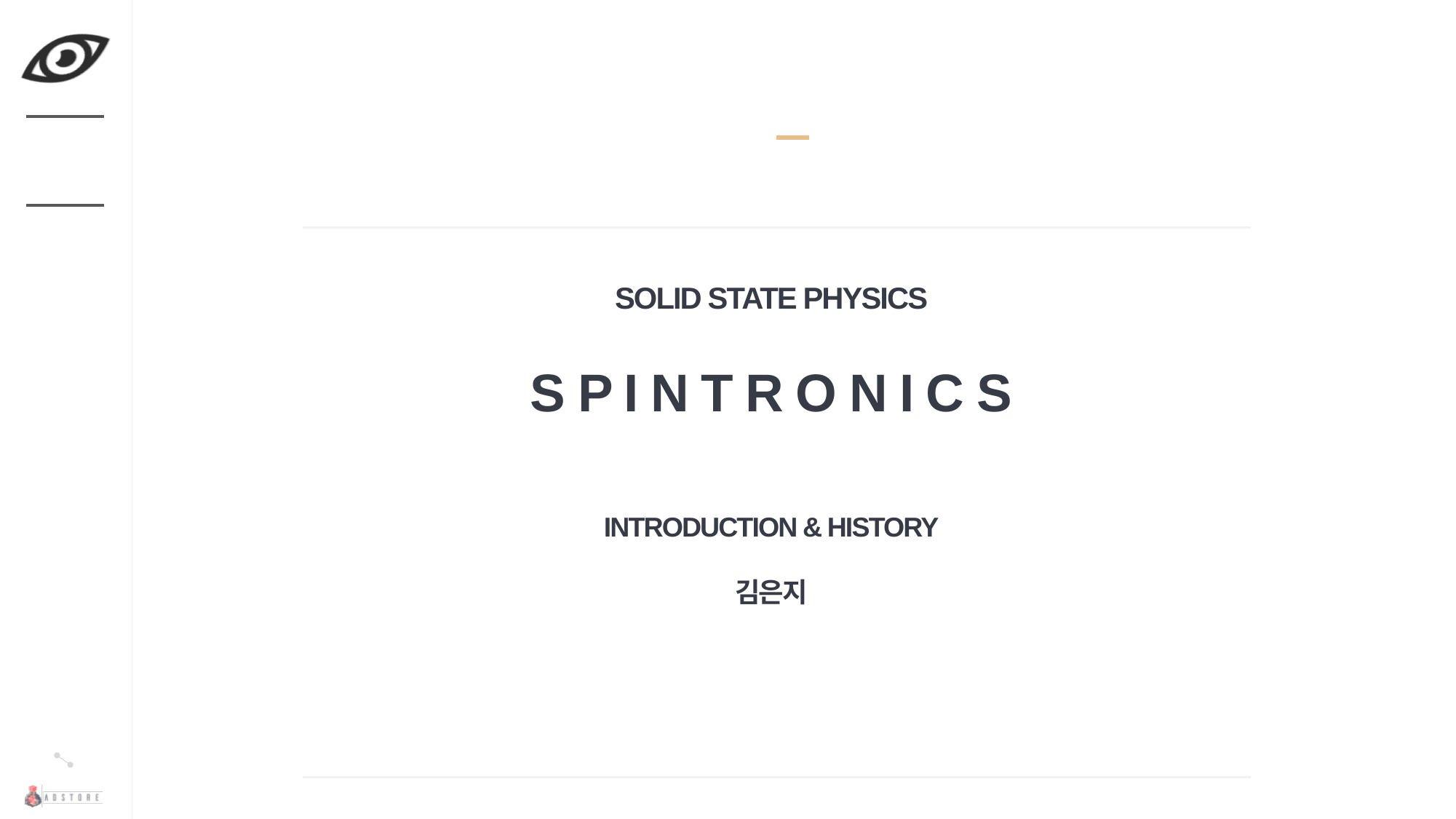

# SOLID STATE PHYSICS S P I N T R O N I C S INTRODUCTION & HISTORY 김은지